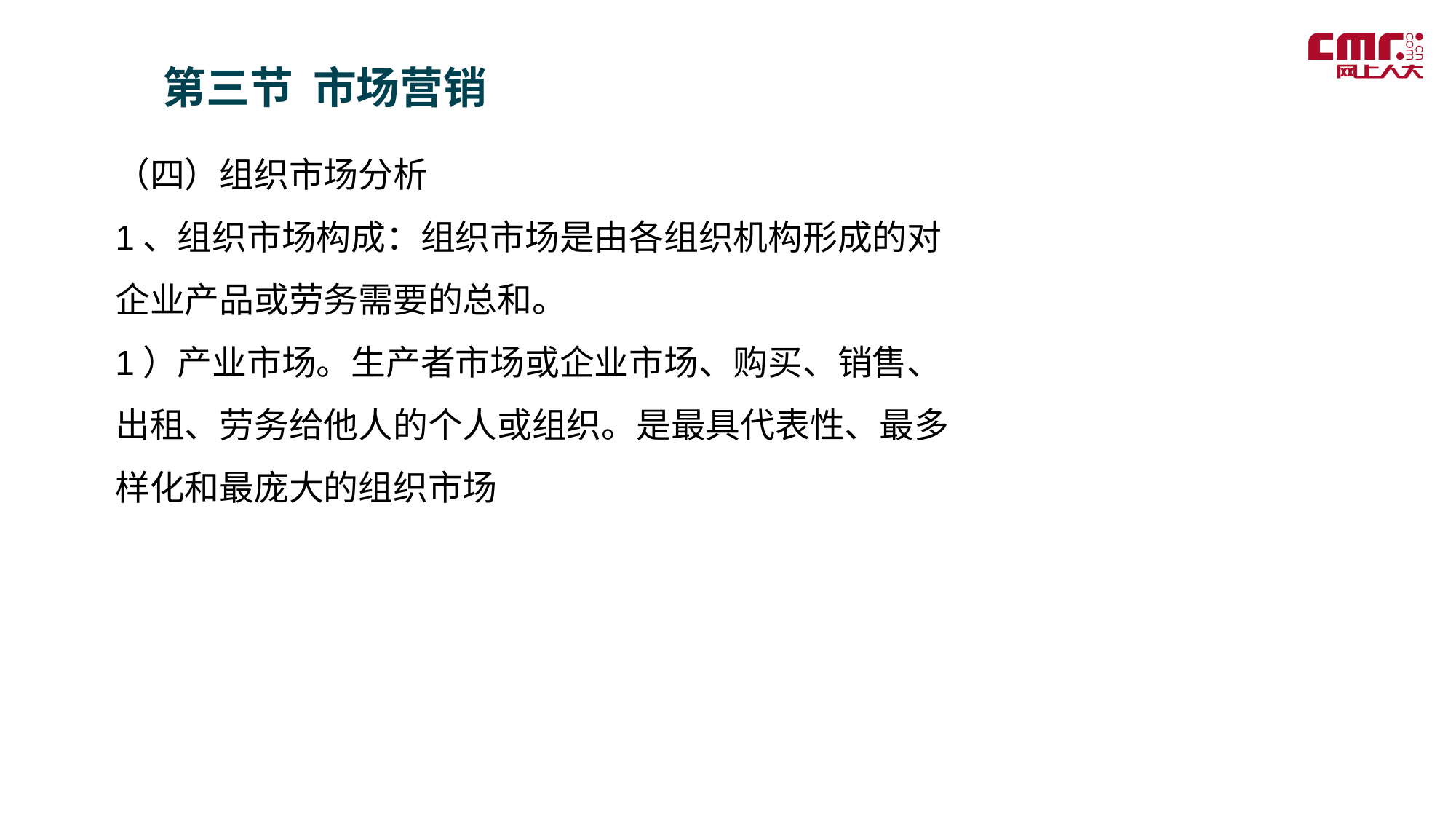

第三节  市场营销
（四）组织市场分析
1、组织市场构成：组织市场是由各组织机构形成的对企业产品或劳务需要的总和。
1）产业市场。生产者市场或企业市场、购买、销售、出租、劳务给他人的个人或组织。是最具代表性、最多样化和最庞大的组织市场